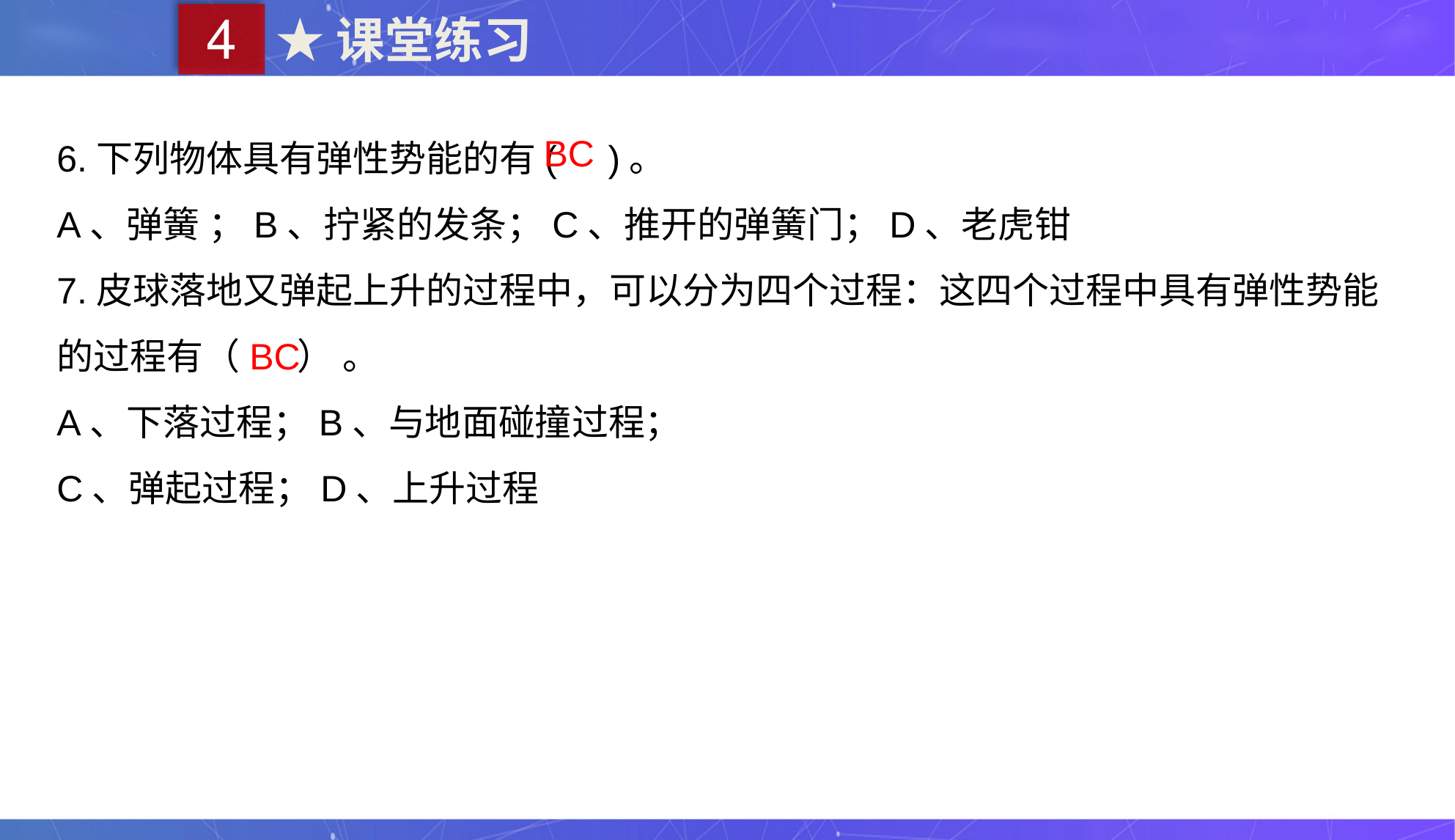

4
★课堂练习
6.下列物体具有弹性势能的有(     )。
A、弹簧 ；B、拧紧的发条；C、推开的弹簧门；D、老虎钳
7.皮球落地又弹起上升的过程中，可以分为四个过程：这四个过程中具有弹性势能的过程有（       ） 。
A、下落过程；B、与地面碰撞过程；
C、弹起过程；D、上升过程
BC
BC